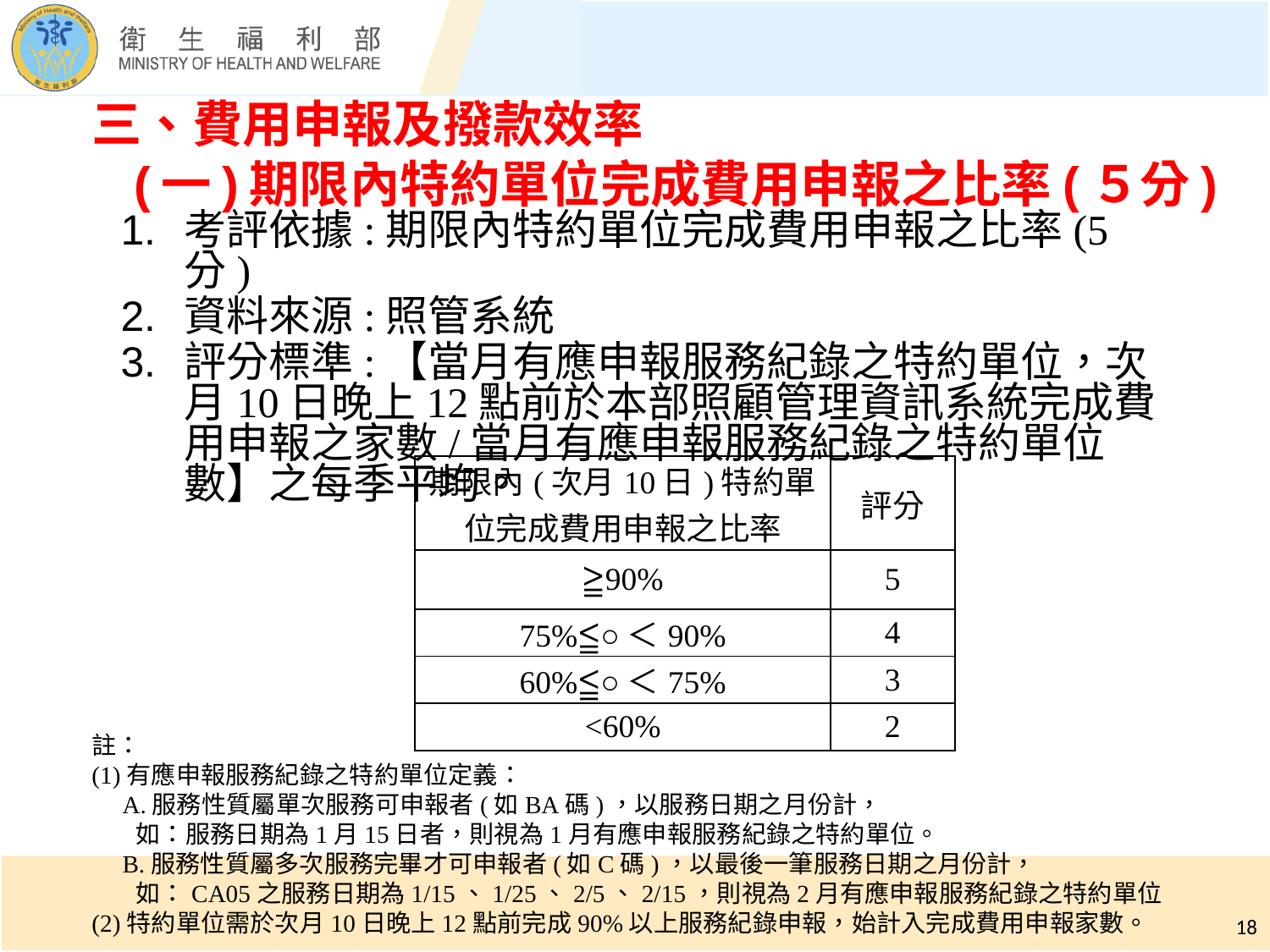

三、費用申報及撥款效率
   (一)期限內特約單位完成費用申報之比率(５分)

考評依據:期限內特約單位完成費用申報之比率(5分)
資料來源:照管系統
評分標準:【當月有應申報服務紀錄之特約單位，次月10日晚上12點前於本部照顧管理資訊系統完成費用申報之家數/當月有應申報服務紀錄之特約單位數】之每季平均。

| 期限內(次月10日)特約單位完成費用申報之比率 | 評分 |
| --- | --- |
| ≧90% | 5 |
| 75%≦○＜90% | 4 |
| 60%≦○＜75% | 3 |
| <60% | 2 |
註：
(1)有應申報服務紀錄之特約單位定義：
     A.服務性質屬單次服務可申報者(如BA碼)，以服務日期之月份計，
       如：服務日期為1月15日者，則視為1月有應申報服務紀錄之特約單位。
     B.服務性質屬多次服務完畢才可申報者(如C碼)，以最後一筆服務日期之月份計，
       如：CA05之服務日期為1/15、1/25、2/5、2/15，則視為2月有應申報服務紀錄之特約單位
(2)特約單位需於次月10日晚上12點前完成90%以上服務紀錄申報，始計入完成費用申報家數。
18